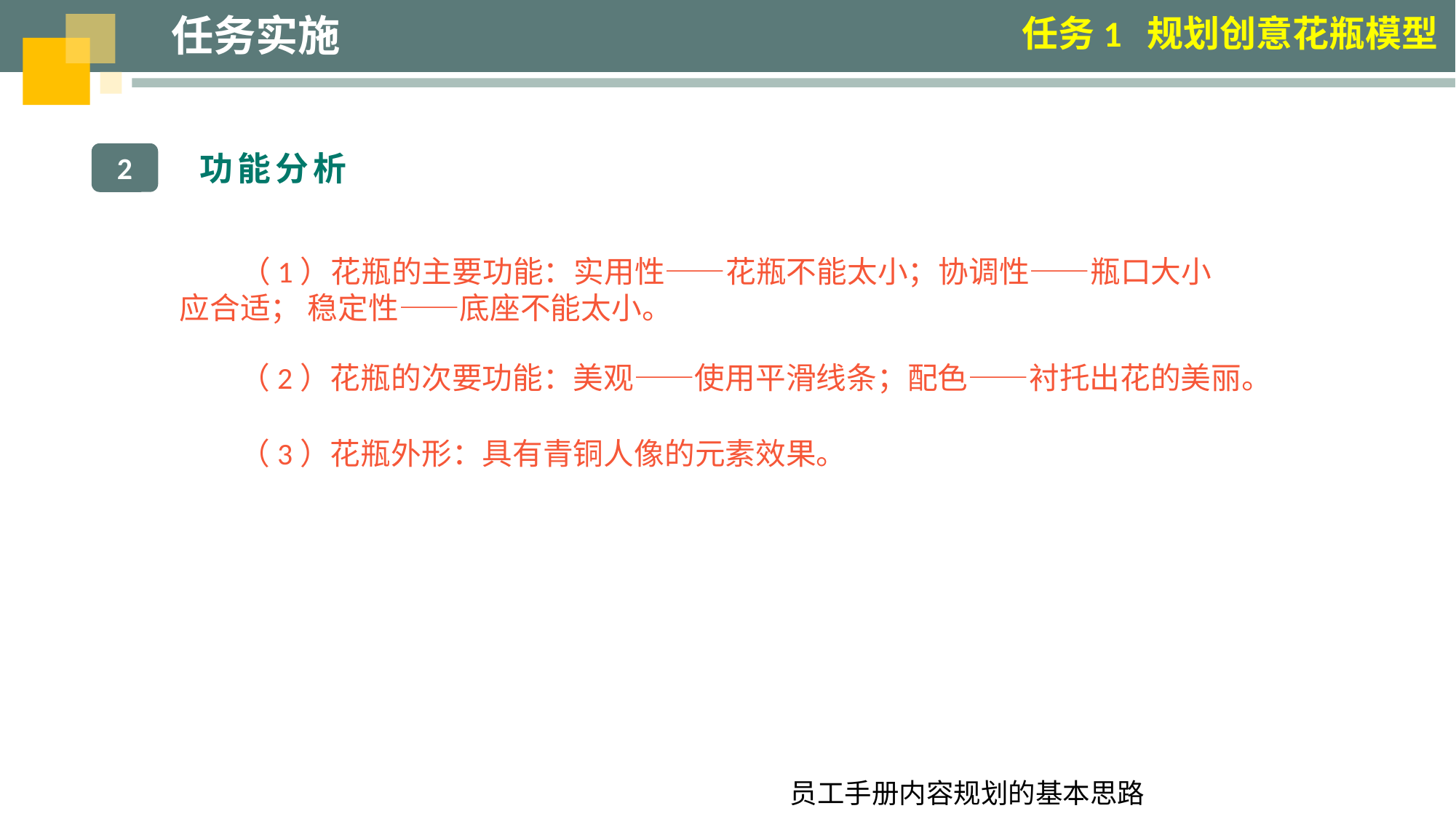

任务实施
任务1  规划创意花瓶模型

 功能分析
2
（1）花瓶的主要功能：实用性——花瓶不能太小；协调性——瓶口大小应合适； 稳定性——底座不能太小。
（2）花瓶的次要功能：美观——使用平滑线条；配色——衬托出花的美丽。
（3）花瓶外形：具有青铜人像的元素效果。
员工手册内容规划的基本思路